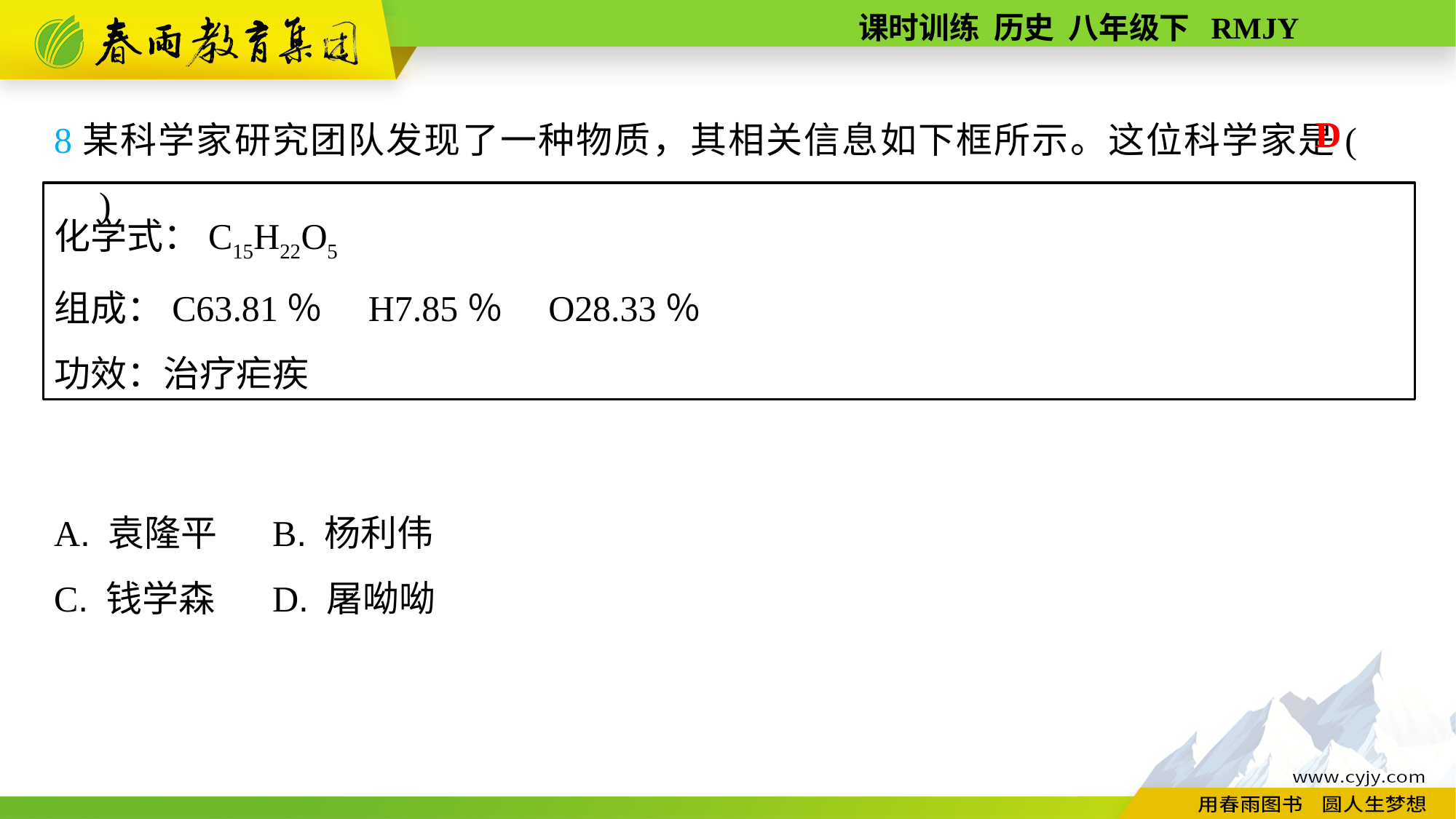

8某科学家研究团队发现了一种物质，其相关信息如下框所示。这位科学家是(　　)

A. 袁隆平	B. 杨利伟
C. 钱学森	D. 屠呦呦
D
化学式：C15H22O5
组成：C63.81％　H7.85％　O28.33％
功效：治疗疟疾